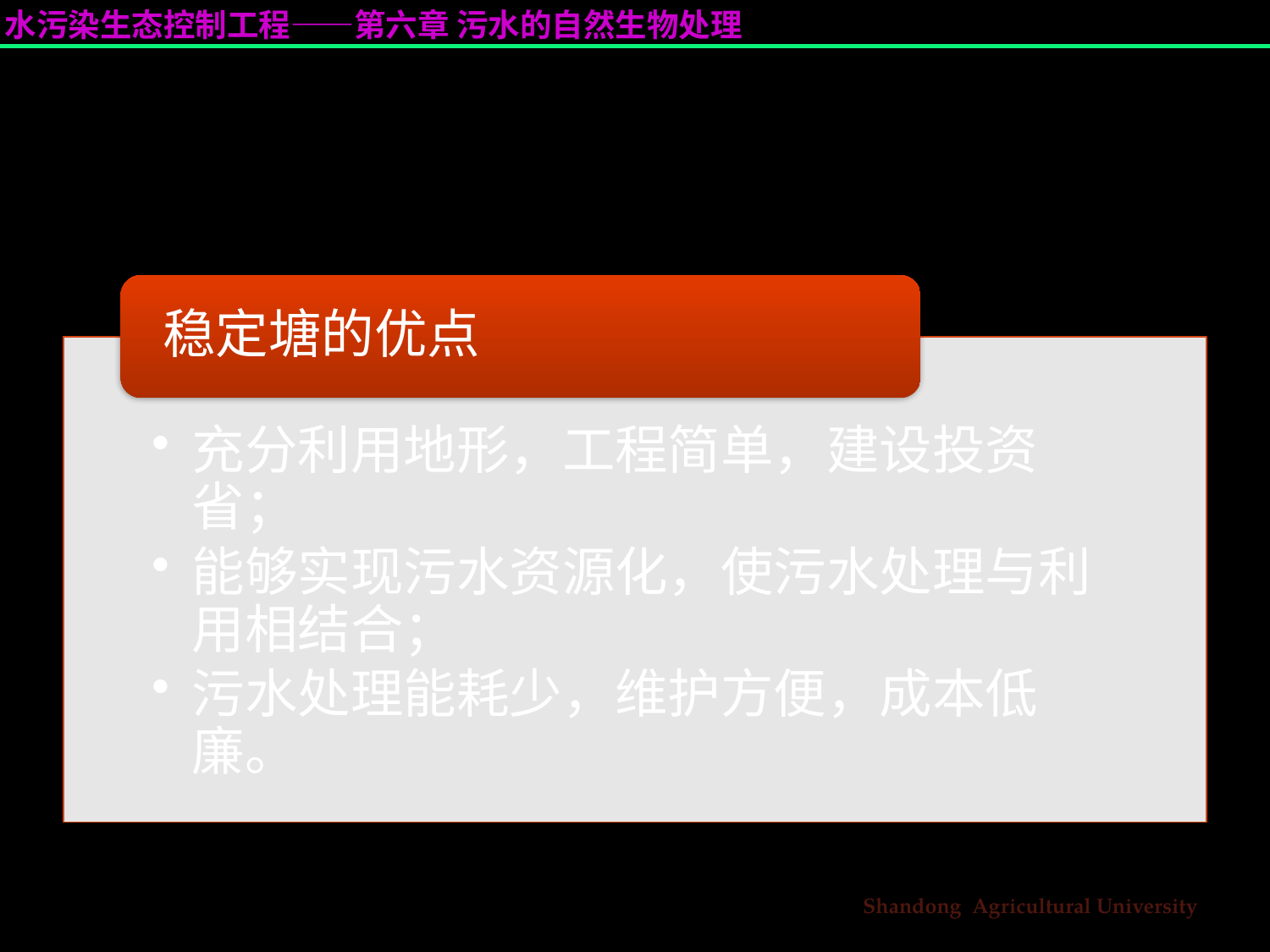

充分利用地形，工程简单，建设投资省；
能够实现污水资源化，使污水处理与利用相结合；
污水处理能耗少，维护方便，成本低廉。
稳定塘的优点